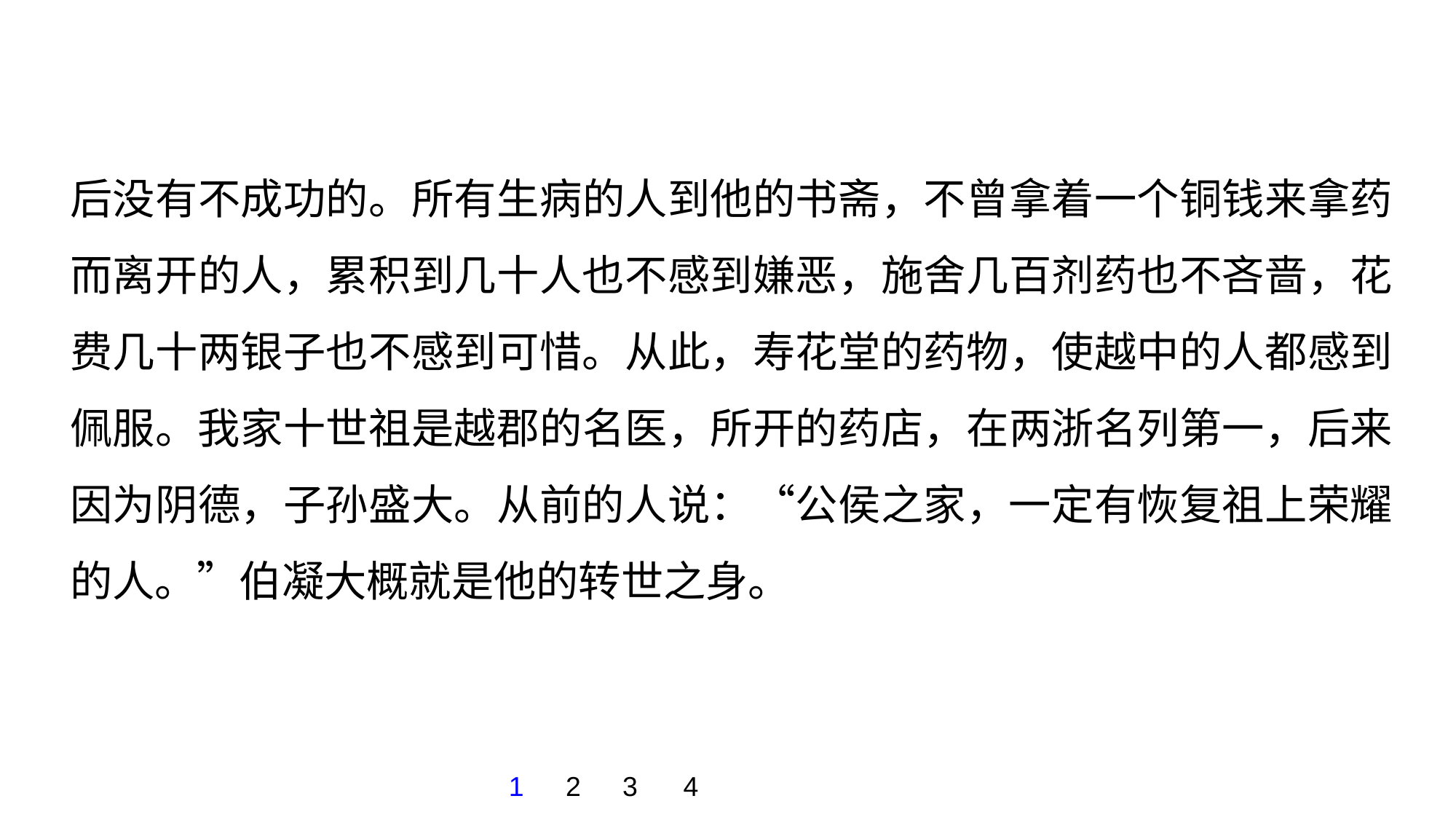

后没有不成功的。所有生病的人到他的书斋，不曾拿着一个铜钱来拿药而离开的人，累积到几十人也不感到嫌恶，施舍几百剂药也不吝啬，花费几十两银子也不感到可惜。从此，寿花堂的药物，使越中的人都感到佩服。我家十世祖是越郡的名医，所开的药店，在两浙名列第一，后来因为阴德，子孙盛大。从前的人说：“公侯之家，一定有恢复祖上荣耀的人。”伯凝大概就是他的转世之身。
1
2
3
4